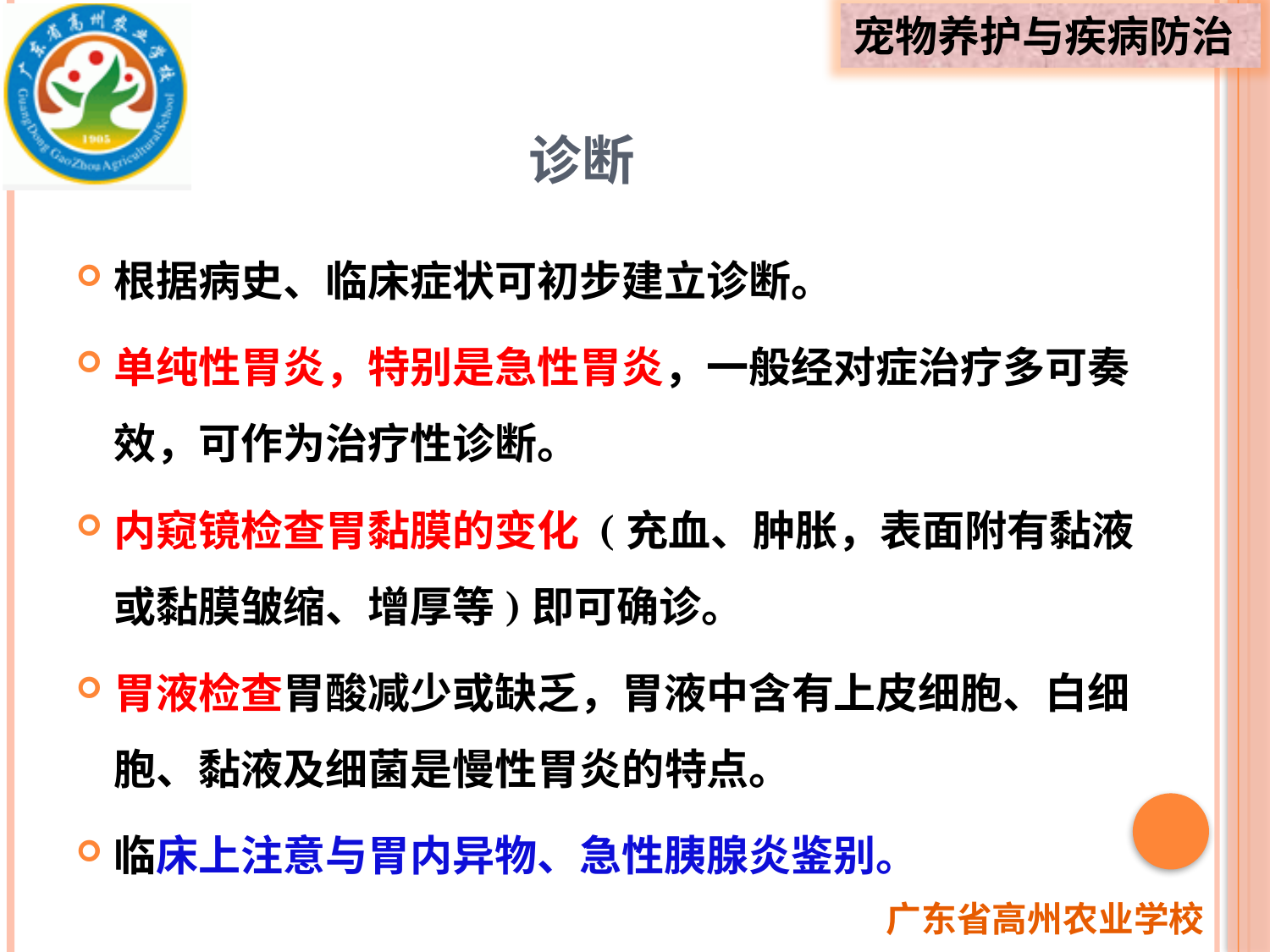

# 诊断
根据病史、临床症状可初步建立诊断。
单纯性胃炎，特别是急性胃炎，一般经对症治疗多可奏效，可作为治疗性诊断。
内窥镜检查胃黏膜的变化 (充血、肿胀，表面附有黏液或黏膜皱缩、增厚等)即可确诊。
胃液检查胃酸减少或缺乏，胃液中含有上皮细胞、白细胞、黏液及细菌是慢性胃炎的特点。
临床上注意与胃内异物、急性胰腺炎鉴别。